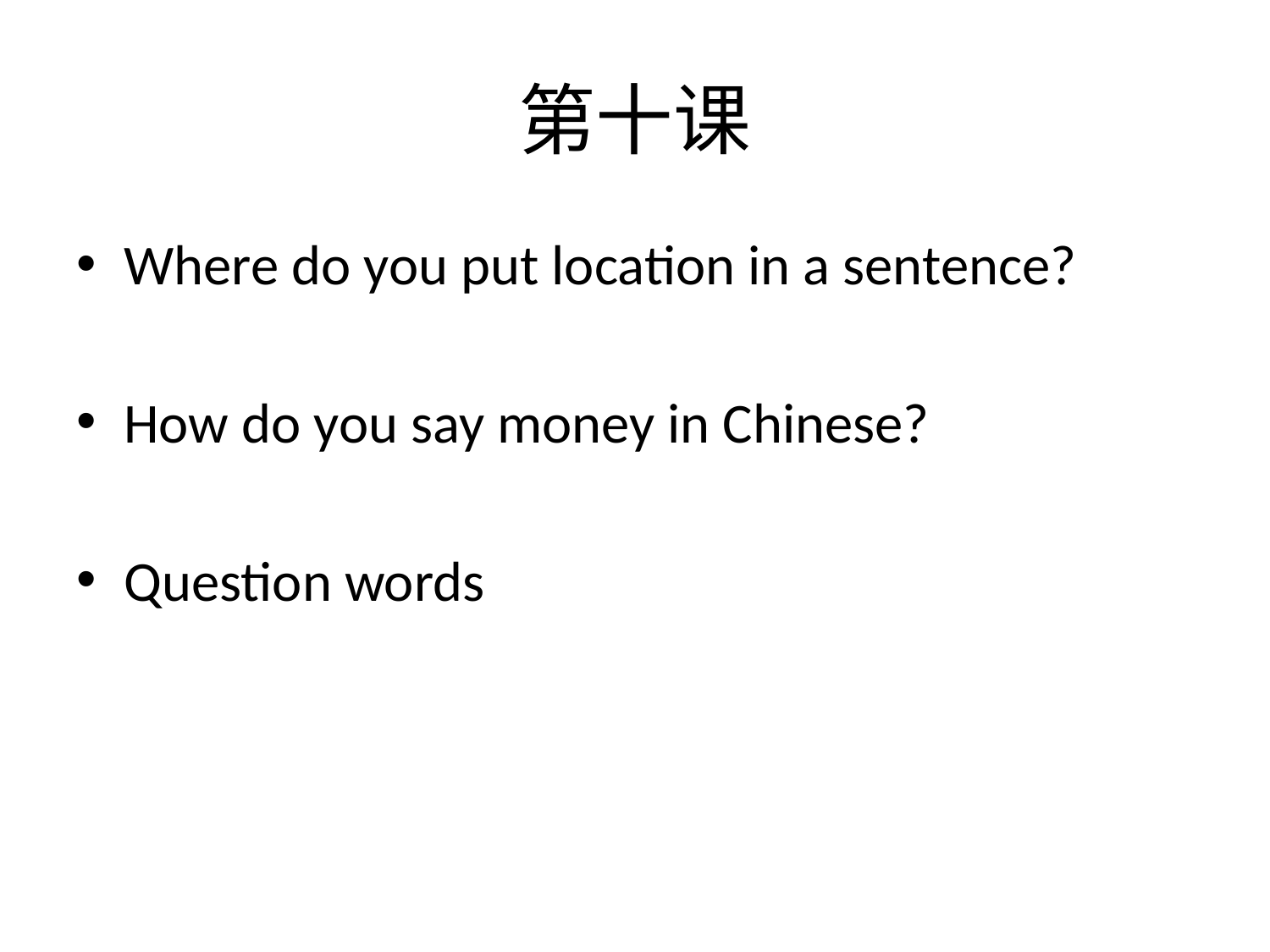

# 第十课
Where do you put location in a sentence?

How do you say money in Chinese?

Question words